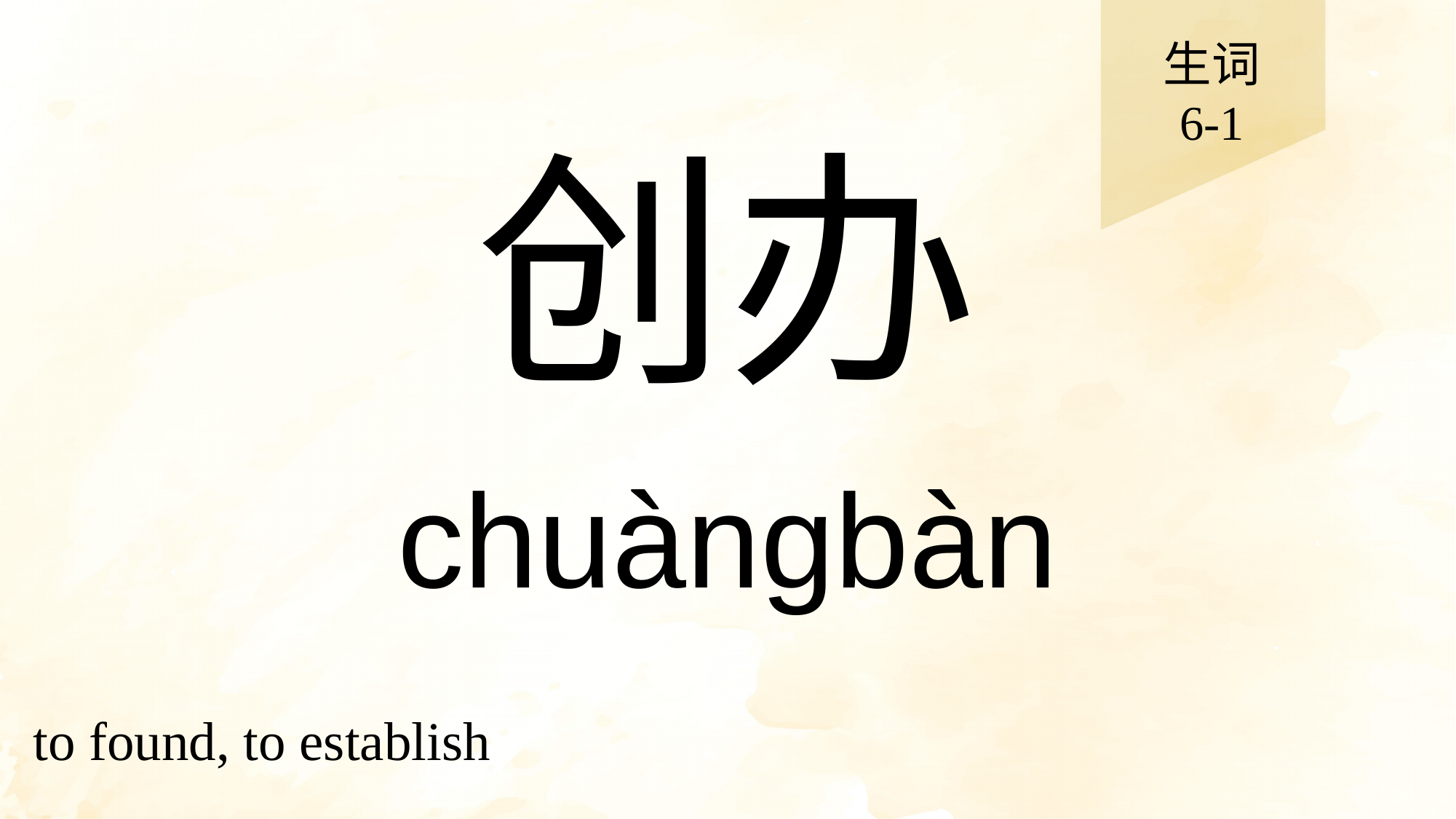

生词
6-1
# 创办
chuàngbàn
to found, to establish